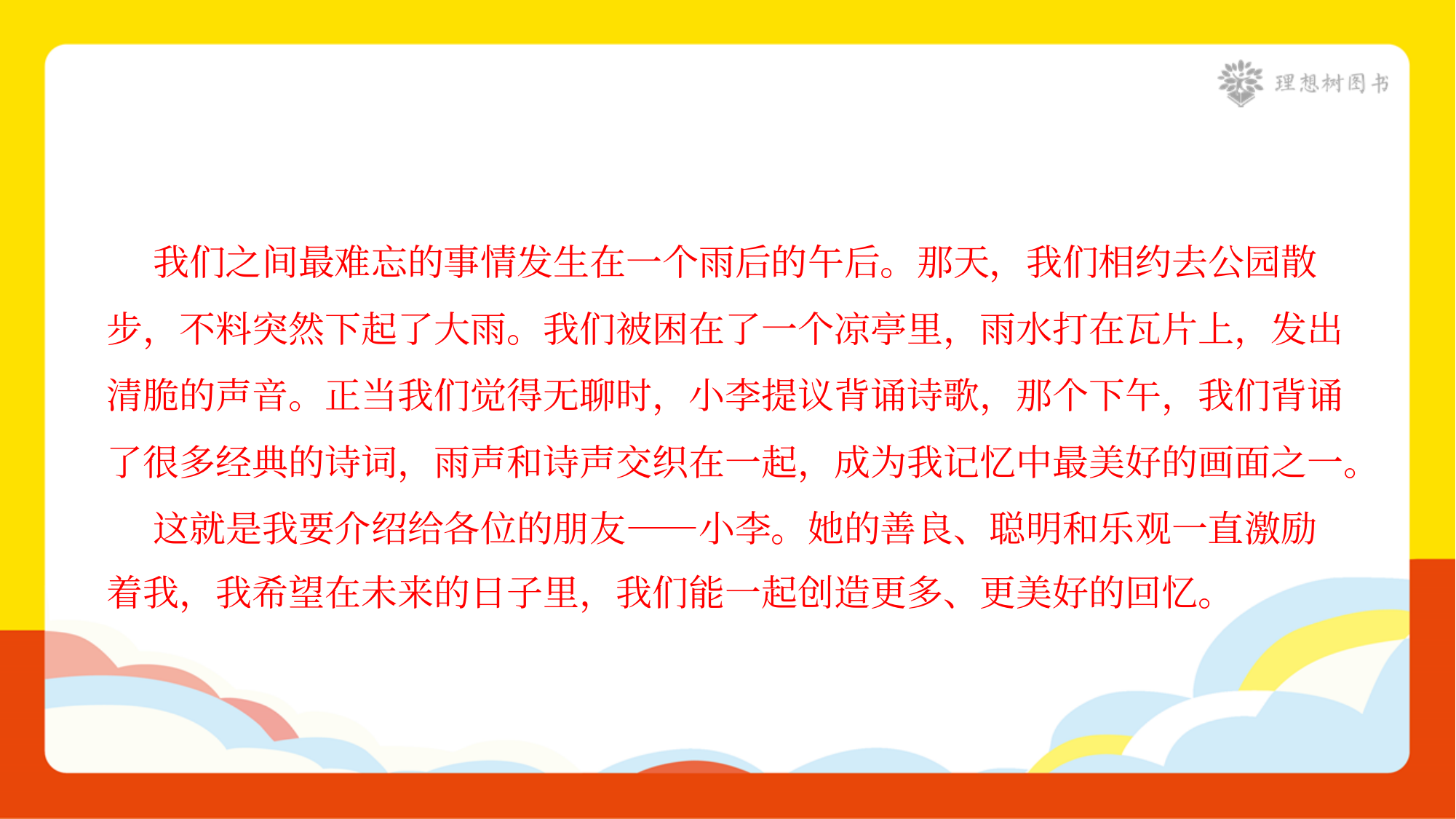

我们之间最难忘的事情发生在一个雨后的午后。那天，我们相约去公园散
步，不料突然下起了大雨。我们被困在了一个凉亭里，雨水打在瓦片上，发出
清脆的声音。正当我们觉得无聊时，小李提议背诵诗歌，那个下午，我们背诵
了很多经典的诗词，雨声和诗声交织在一起，成为我记忆中最美好的画面之一。
    这就是我要介绍给各位的朋友——小李。她的善良、聪明和乐观一直激励
着我，我希望在未来的日子里，我们能一起创造更多、更美好的回忆。